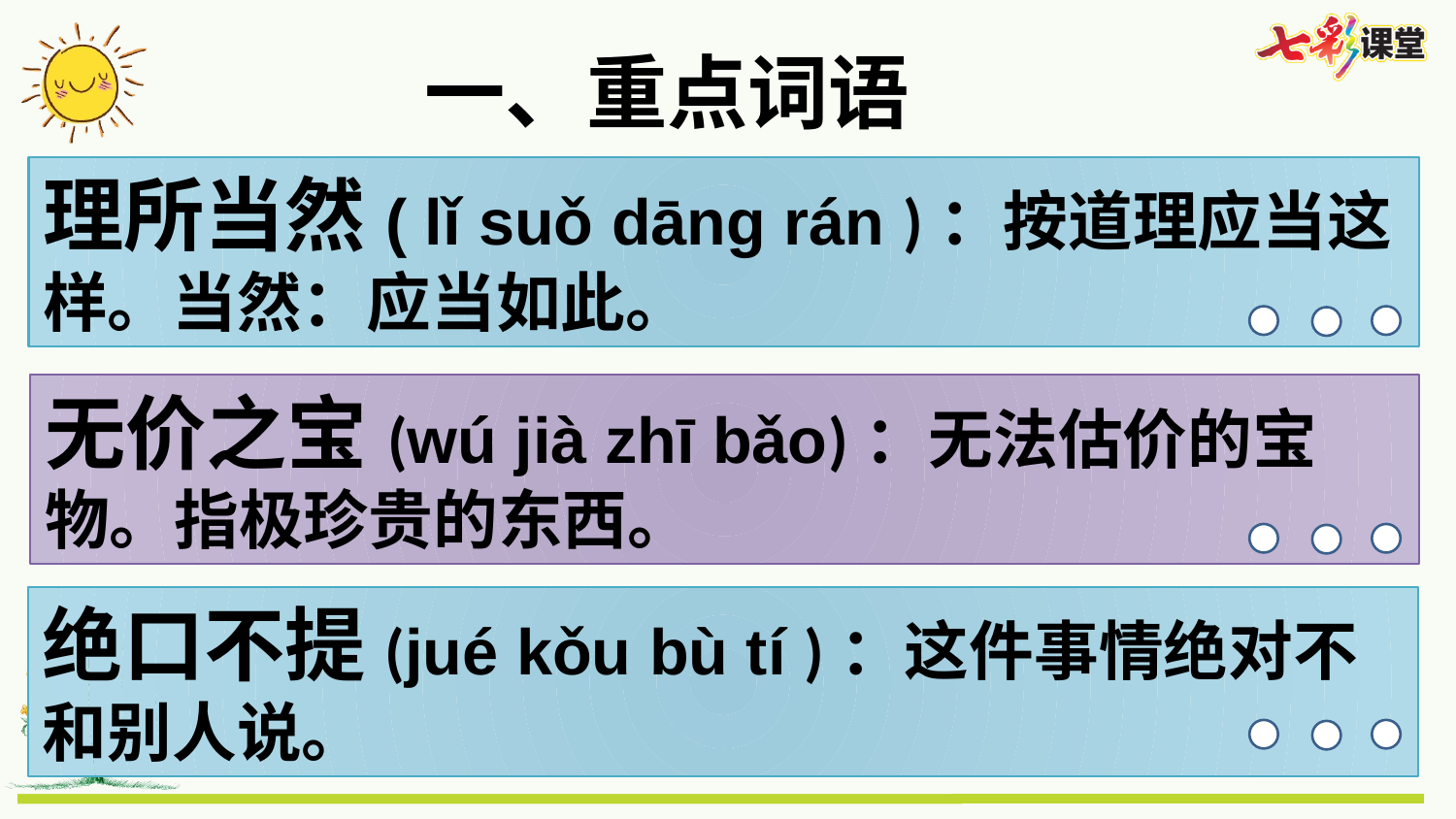

一、重点词语
理所当然( lǐ suǒ dāng rán )：按道理应当这样。当然：应当如此。

无价之宝(wú jià zhī bǎo)：无法估价的宝物。指极珍贵的东西。

绝口不提(jué kǒu bù tí )：这件事情绝对不和别人说。